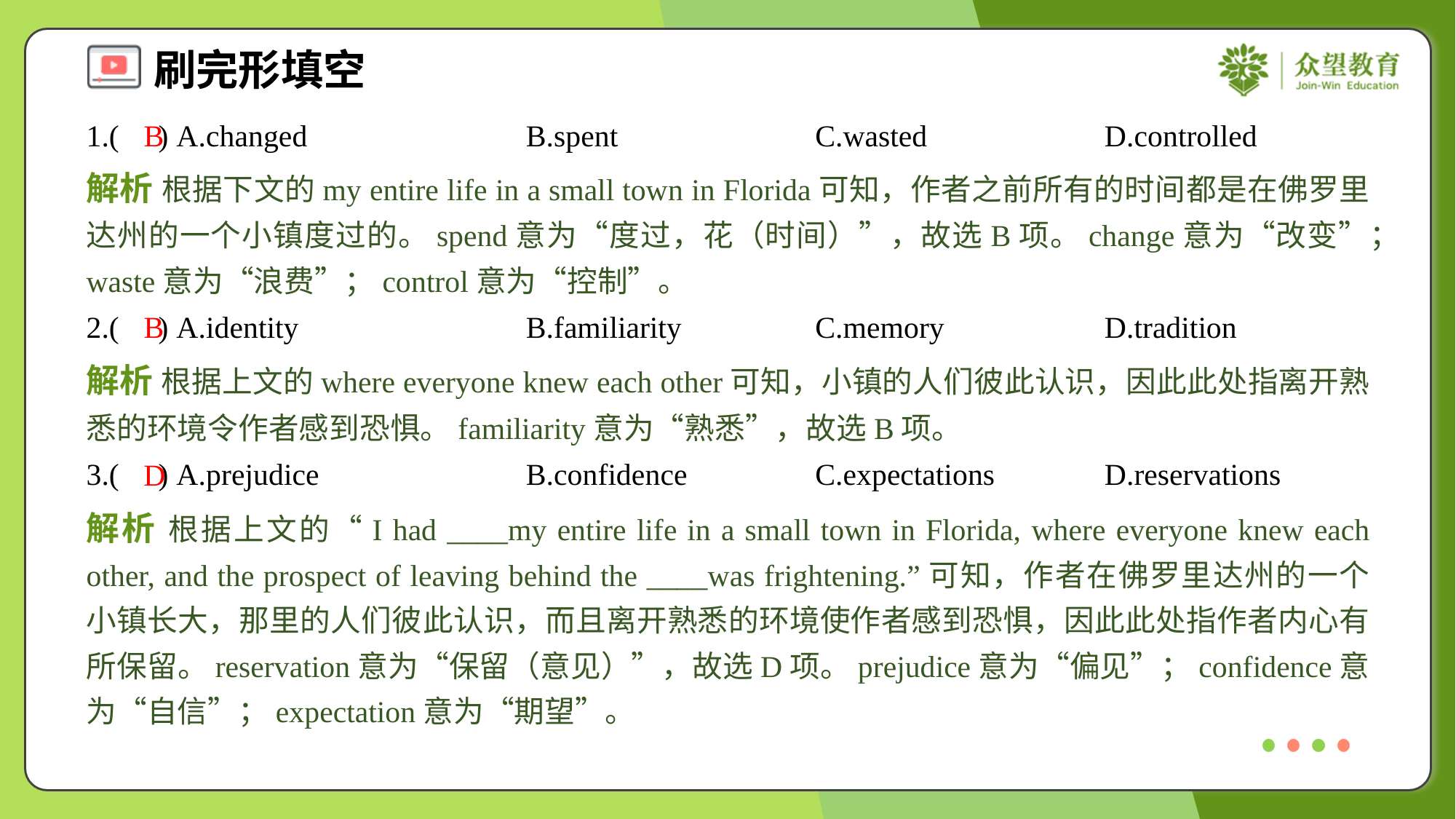

1.(     ) A.changed	B.spent	C.wasted	D.controlled
B
解析 根据下文的my entire life in a small town in Florida可知，作者之前所有的时间都是在佛罗里达州的一个小镇度过的。spend意为“度过，花（时间）”，故选B项。change意为“改变”；waste意为“浪费”；control意为“控制”。
2.(     ) A.identity	B.familiarity	C.memory	D.tradition
B
解析 根据上文的where everyone knew each other可知，小镇的人们彼此认识，因此此处指离开熟悉的环境令作者感到恐惧。familiarity意为“熟悉”，故选B项。
3.(     ) A.prejudice	B.confidence	C.expectations	D.reservations
D
解析 根据上文的“I had ____my entire life in a small town in Florida, where everyone knew each other, and the prospect of leaving behind the ____was frightening.”可知，作者在佛罗里达州的一个小镇长大，那里的人们彼此认识，而且离开熟悉的环境使作者感到恐惧，因此此处指作者内心有所保留。reservation意为“保留（意见）”，故选D项。prejudice意为“偏见”；confidence意为“自信”；expectation意为“期望”。